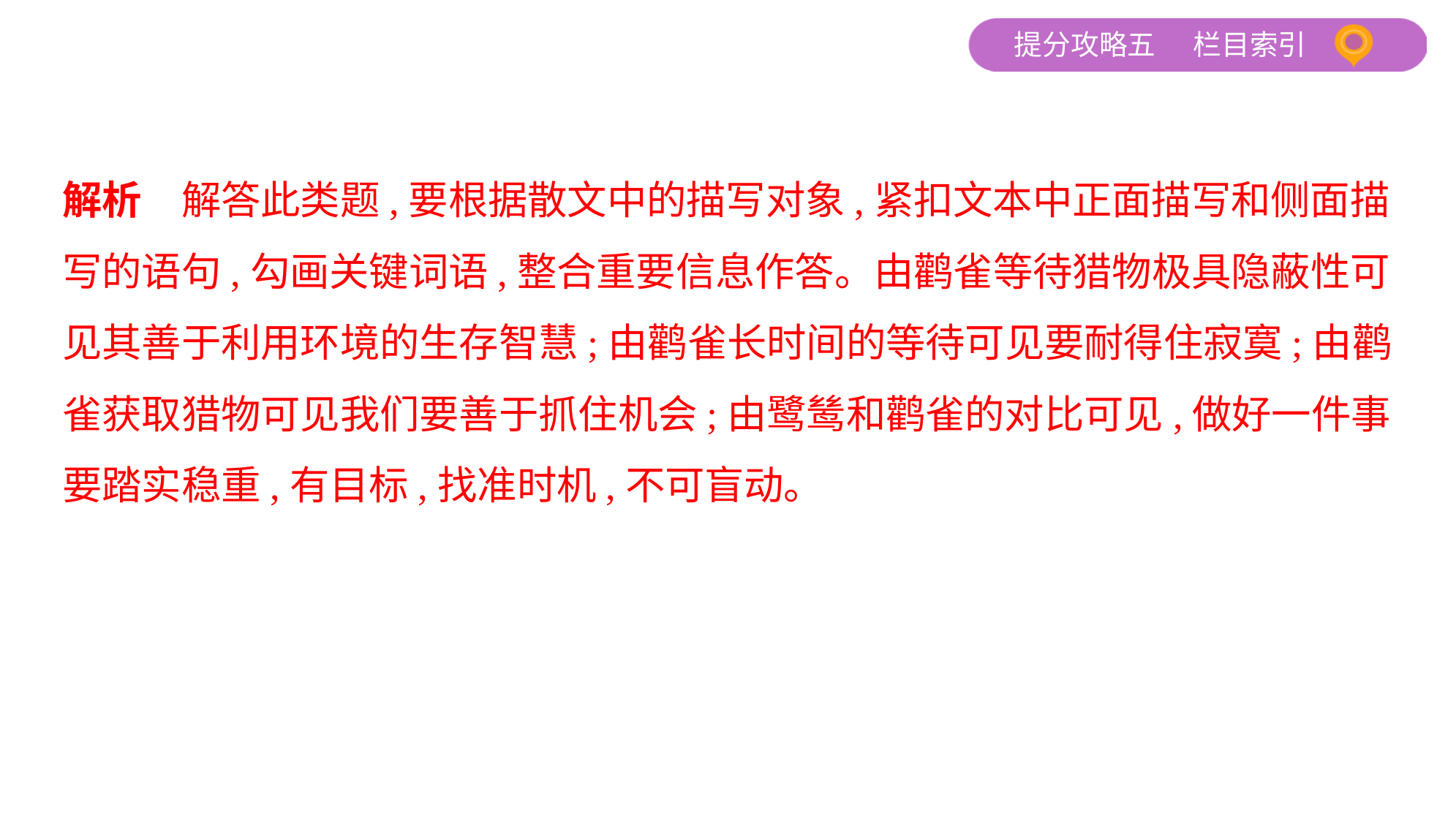

解析　解答此类题,要根据散文中的描写对象,紧扣文本中正面描写和侧面描
写的语句,勾画关键词语,整合重要信息作答。由鹳雀等待猎物极具隐蔽性可
见其善于利用环境的生存智慧;由鹳雀长时间的等待可见要耐得住寂寞;由鹳
雀获取猎物可见我们要善于抓住机会;由鹭鸶和鹳雀的对比可见,做好一件事
要踏实稳重,有目标,找准时机,不可盲动。